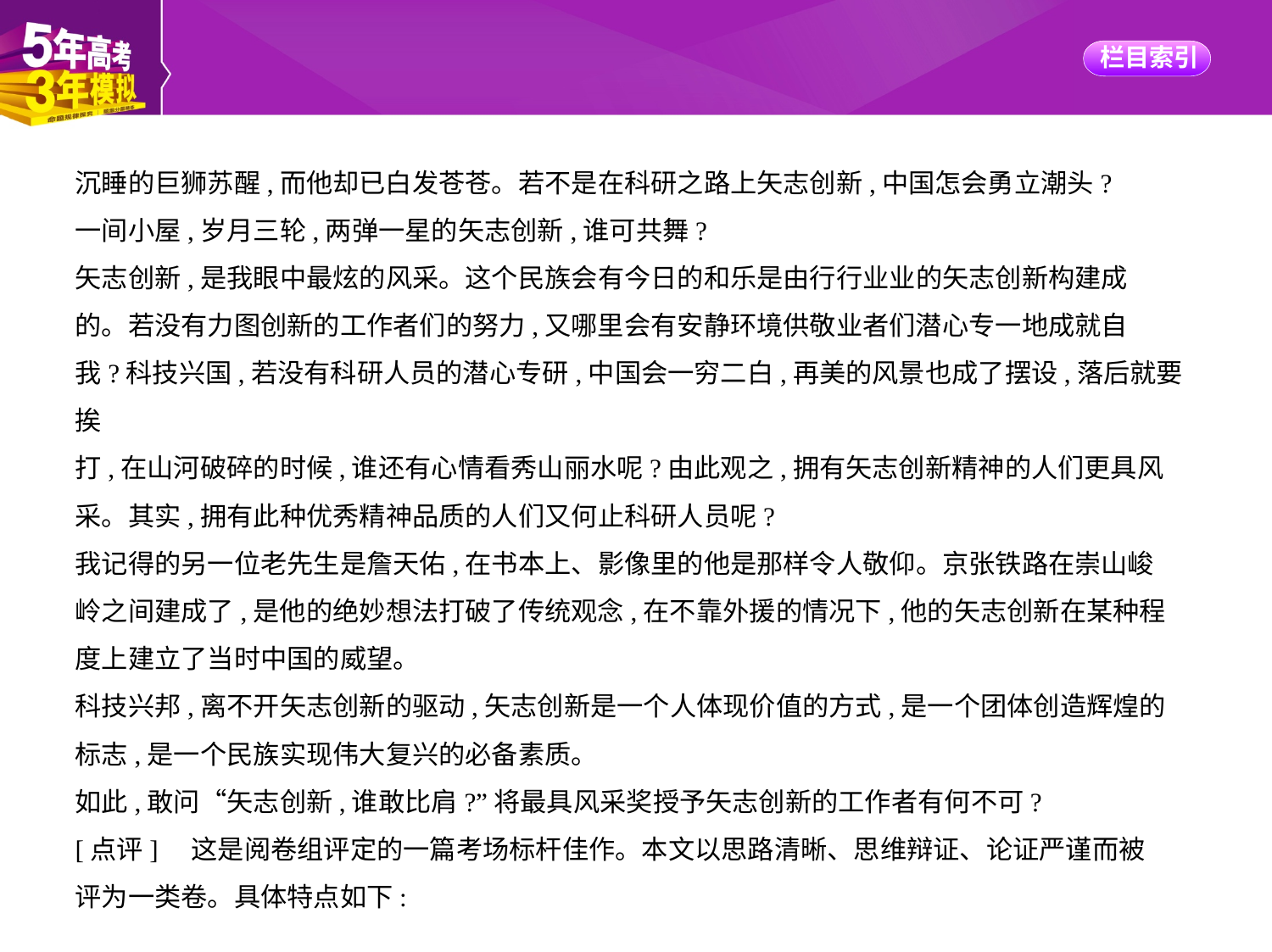

沉睡的巨狮苏醒,而他却已白发苍苍。若不是在科研之路上矢志创新,中国怎会勇立潮头?
一间小屋,岁月三轮,两弹一星的矢志创新,谁可共舞?
矢志创新,是我眼中最炫的风采。这个民族会有今日的和乐是由行行业业的矢志创新构建成
的。若没有力图创新的工作者们的努力,又哪里会有安静环境供敬业者们潜心专一地成就自
我?科技兴国,若没有科研人员的潜心专研,中国会一穷二白,再美的风景也成了摆设,落后就要挨
打,在山河破碎的时候,谁还有心情看秀山丽水呢?由此观之,拥有矢志创新精神的人们更具风
采。其实,拥有此种优秀精神品质的人们又何止科研人员呢?
我记得的另一位老先生是詹天佑,在书本上、影像里的他是那样令人敬仰。京张铁路在崇山峻
岭之间建成了,是他的绝妙想法打破了传统观念,在不靠外援的情况下,他的矢志创新在某种程
度上建立了当时中国的威望。
科技兴邦,离不开矢志创新的驱动,矢志创新是一个人体现价值的方式,是一个团体创造辉煌的
标志,是一个民族实现伟大复兴的必备素质。
如此,敢问“矢志创新,谁敢比肩?”将最具风采奖授予矢志创新的工作者有何不可?
[点评]　这是阅卷组评定的一篇考场标杆佳作。本文以思路清晰、思维辩证、论证严谨而被
评为一类卷。具体特点如下: